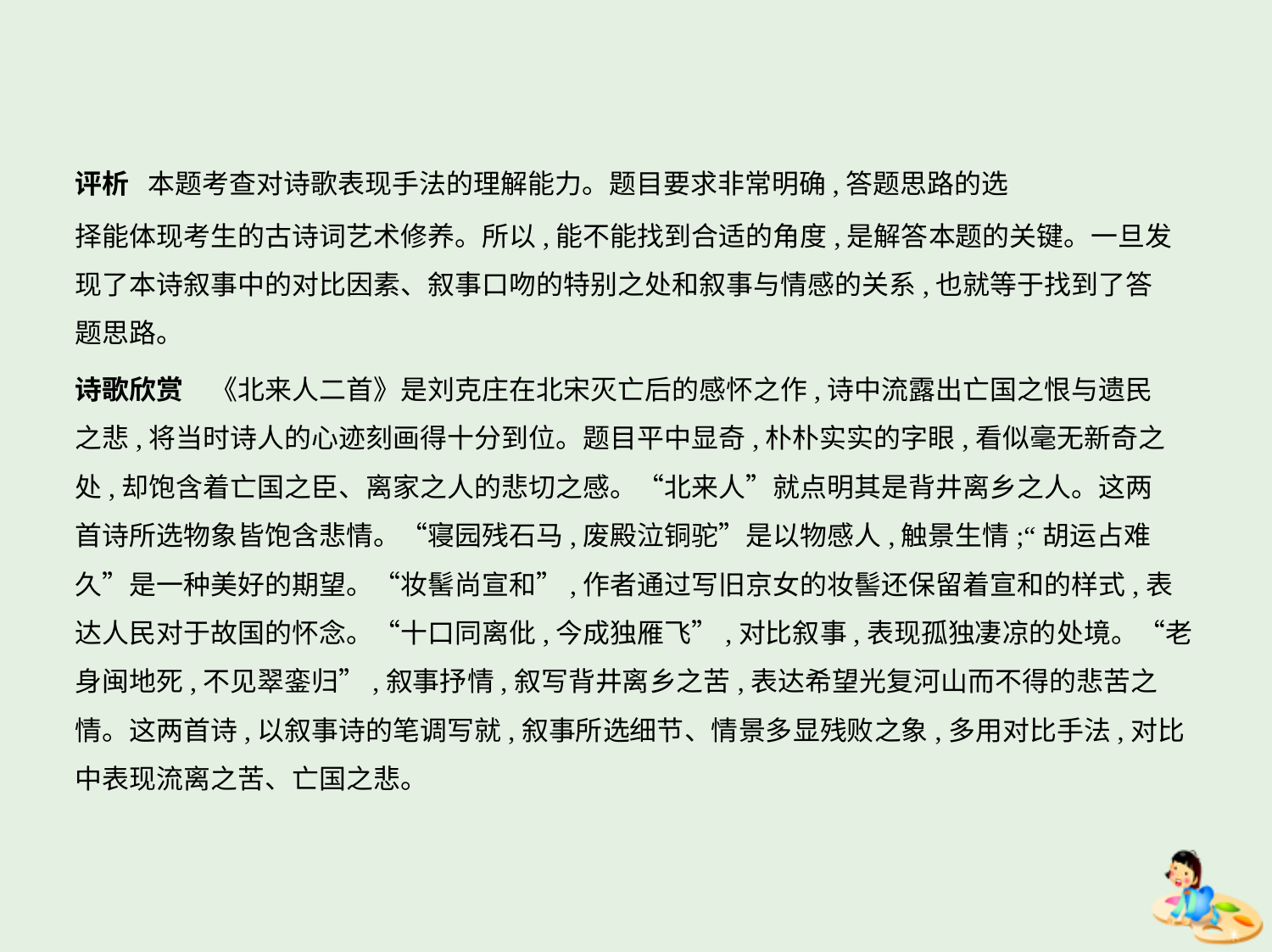

评析   本题考查对诗歌表现手法的理解能力。题目要求非常明确,答题思路的选
择能体现考生的古诗词艺术修养。所以,能不能找到合适的角度,是解答本题的关键。一旦发
现了本诗叙事中的对比因素、叙事口吻的特别之处和叙事与情感的关系,也就等于找到了答
题思路。
诗歌欣赏　《北来人二首》是刘克庄在北宋灭亡后的感怀之作,诗中流露出亡国之恨与遗民
之悲,将当时诗人的心迹刻画得十分到位。题目平中显奇,朴朴实实的字眼,看似毫无新奇之
处,却饱含着亡国之臣、离家之人的悲切之感。“北来人”就点明其是背井离乡之人。这两
首诗所选物象皆饱含悲情。“寝园残石马,废殿泣铜驼”是以物感人,触景生情;“胡运占难
久”是一种美好的期望。“妆髺尚宣和”,作者通过写旧京女的妆髻还保留着宣和的样式,表
达人民对于故国的怀念。“十口同离仳,今成独雁飞”,对比叙事,表现孤独凄凉的处境。“老
身闽地死,不见翠銮归”,叙事抒情,叙写背井离乡之苦,表达希望光复河山而不得的悲苦之
情。这两首诗,以叙事诗的笔调写就,叙事所选细节、情景多显残败之象,多用对比手法,对比
中表现流离之苦、亡国之悲。